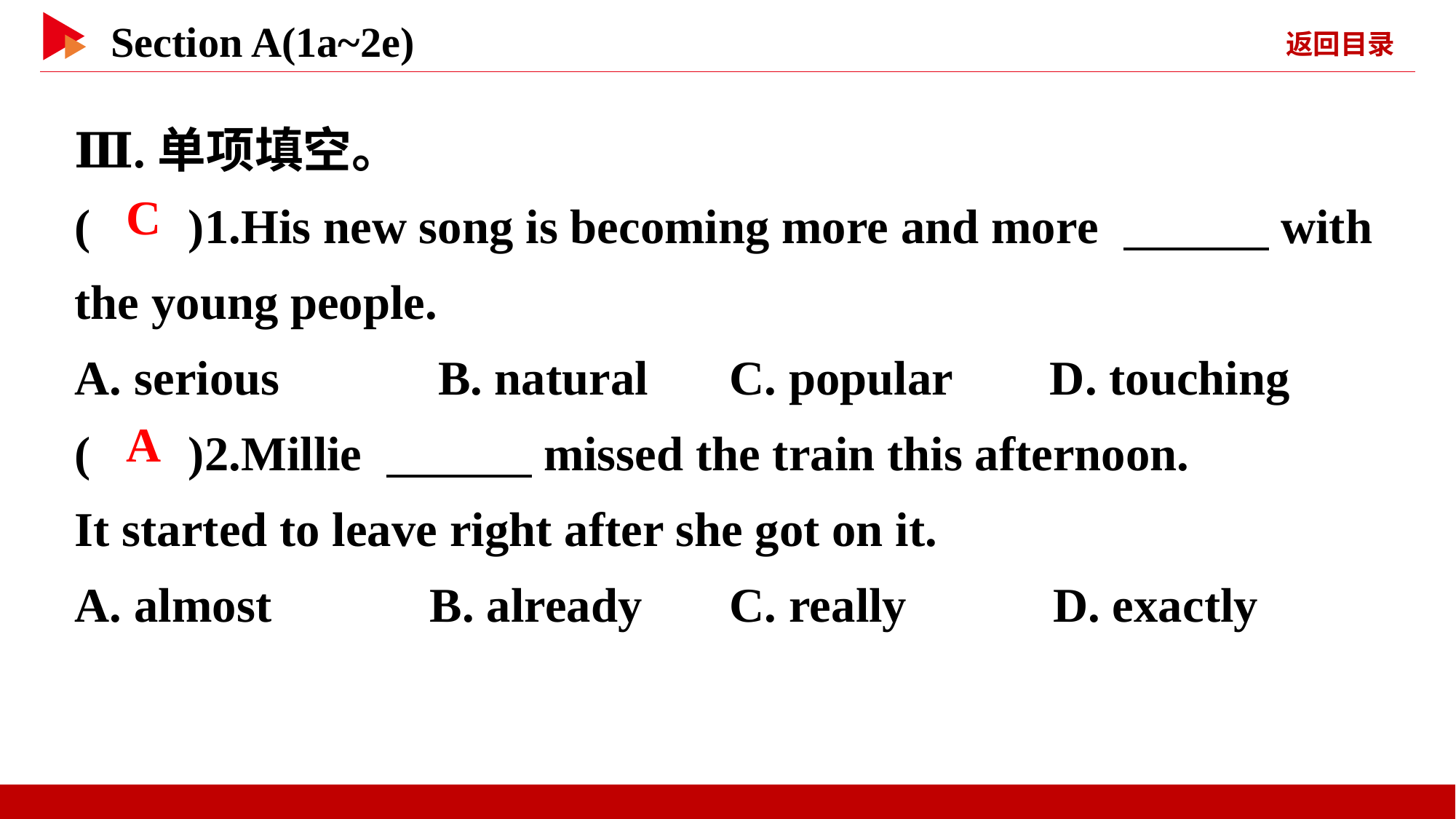

Ⅲ.单项填空。
(        )1.His new song is becoming more and more 　　　with the young people.
A. serious             B. natural	C. popular        D. touching
(        )2.Millie 　　　missed the train this afternoon.
It started to leave right after she got on it.
A. almost             B. already	C. really            D. exactly
   C
   A